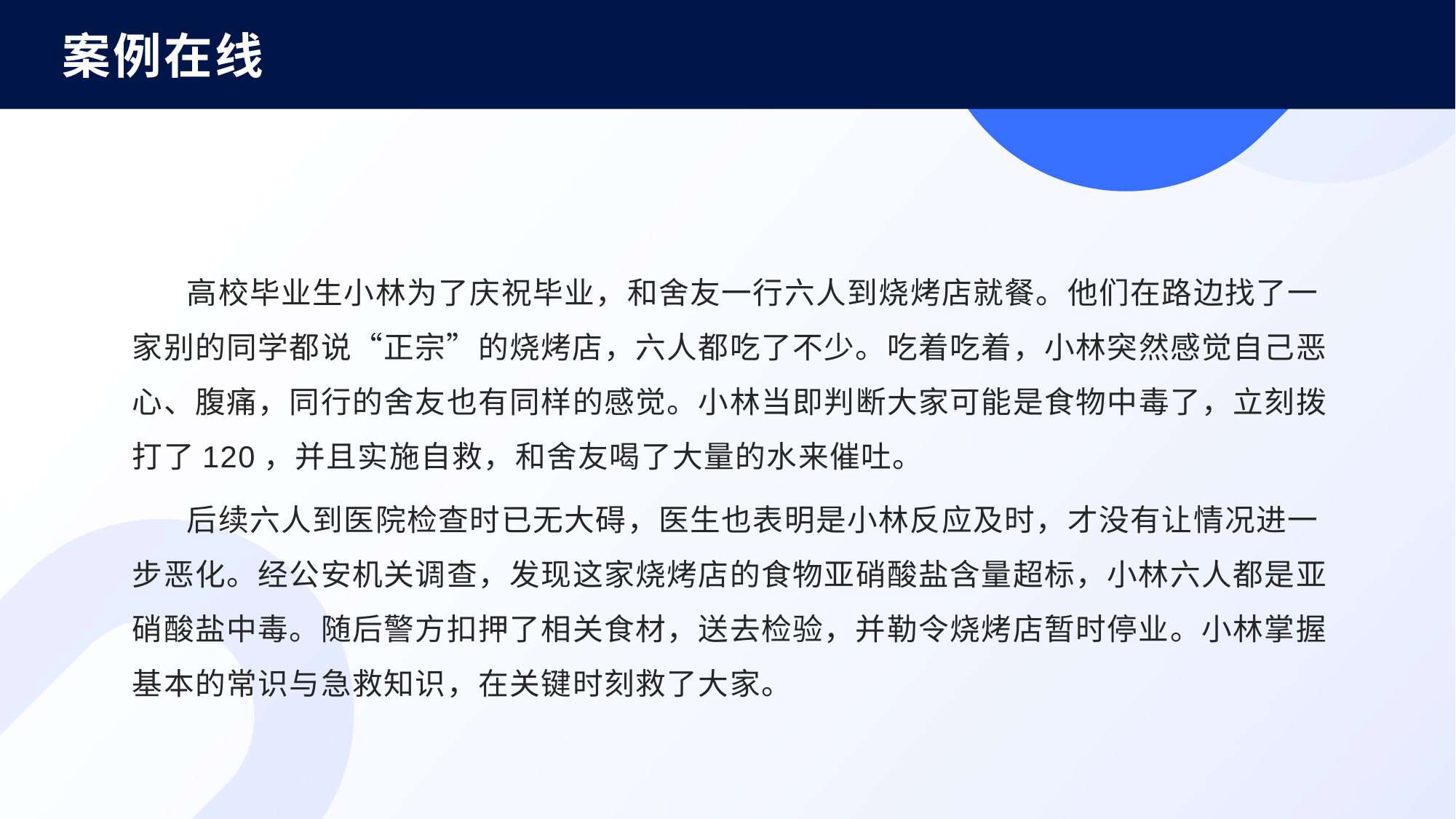

案例在线
高校毕业生小林为了庆祝毕业，和舍友一行六人到烧烤店就餐。他们在路边找了一家别的同学都说“正宗”的烧烤店，六人都吃了不少。吃着吃着，小林突然感觉自己恶心、腹痛，同行的舍友也有同样的感觉。小林当即判断大家可能是食物中毒了，立刻拨打了120，并且实施自救，和舍友喝了大量的水来催吐。
后续六人到医院检查时已无大碍，医生也表明是小林反应及时，才没有让情况进一步恶化。经公安机关调查，发现这家烧烤店的食物亚硝酸盐含量超标，小林六人都是亚硝酸盐中毒。随后警方扣押了相关食材，送去检验，并勒令烧烤店暂时停业。小林掌握基本的常识与急救知识，在关键时刻救了大家。